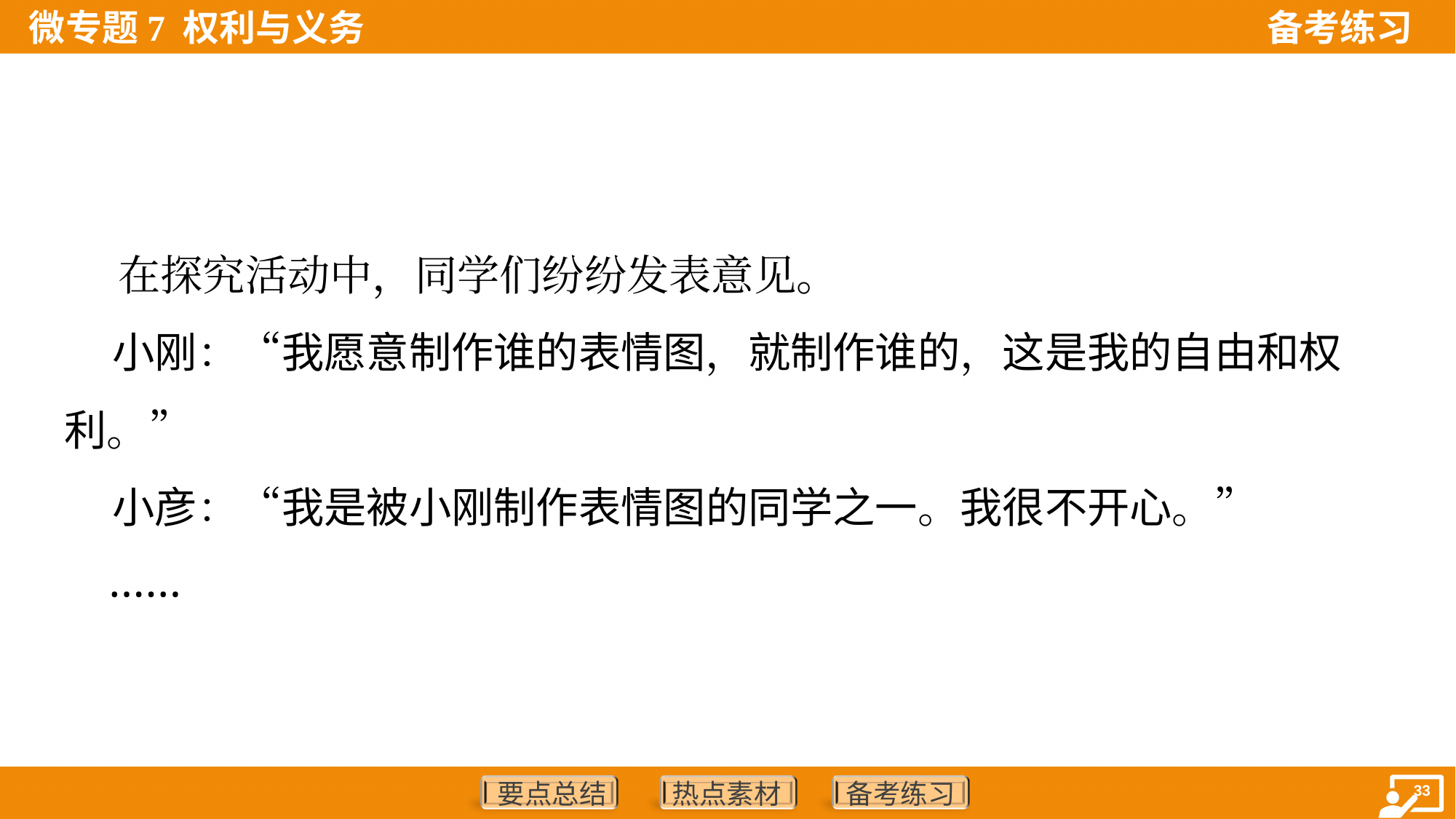

在探究活动中，同学们纷纷发表意见。
    小刚：“我愿意制作谁的表情图，就制作谁的，这是我的自由和权
利。”
    小彦：“我是被小刚制作表情图的同学之一。我很不开心。”
    ……